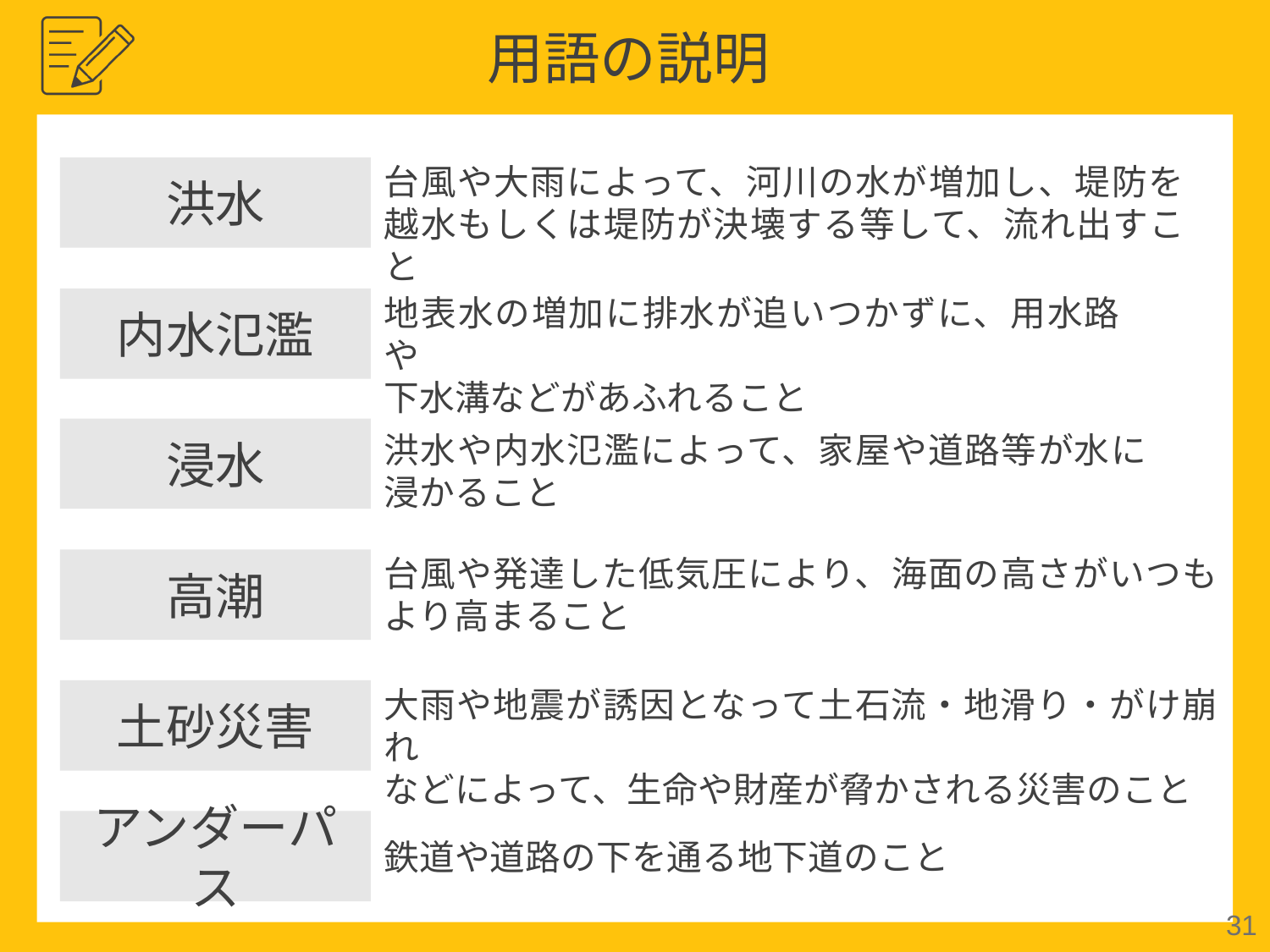

用語の説明
台風や大雨によって、河川の水が増加し、堤防を
越水もしくは堤防が決壊する等して、流れ出すこと
洪水
地表水の増加に排水が追いつかずに、用水路や
下水溝などがあふれること
内水氾濫
浸水
洪水や内水氾濫によって、家屋や道路等が水に
浸かること
台風や発達した低気圧により、海面の高さがいつもより高まること
高潮
大雨や地震が誘因となって土石流・地滑り・がけ崩れ
などによって、生命や財産が脅かされる災害のこと
土砂災害
アンダーパス
鉄道や道路の下を通る地下道のこと
31